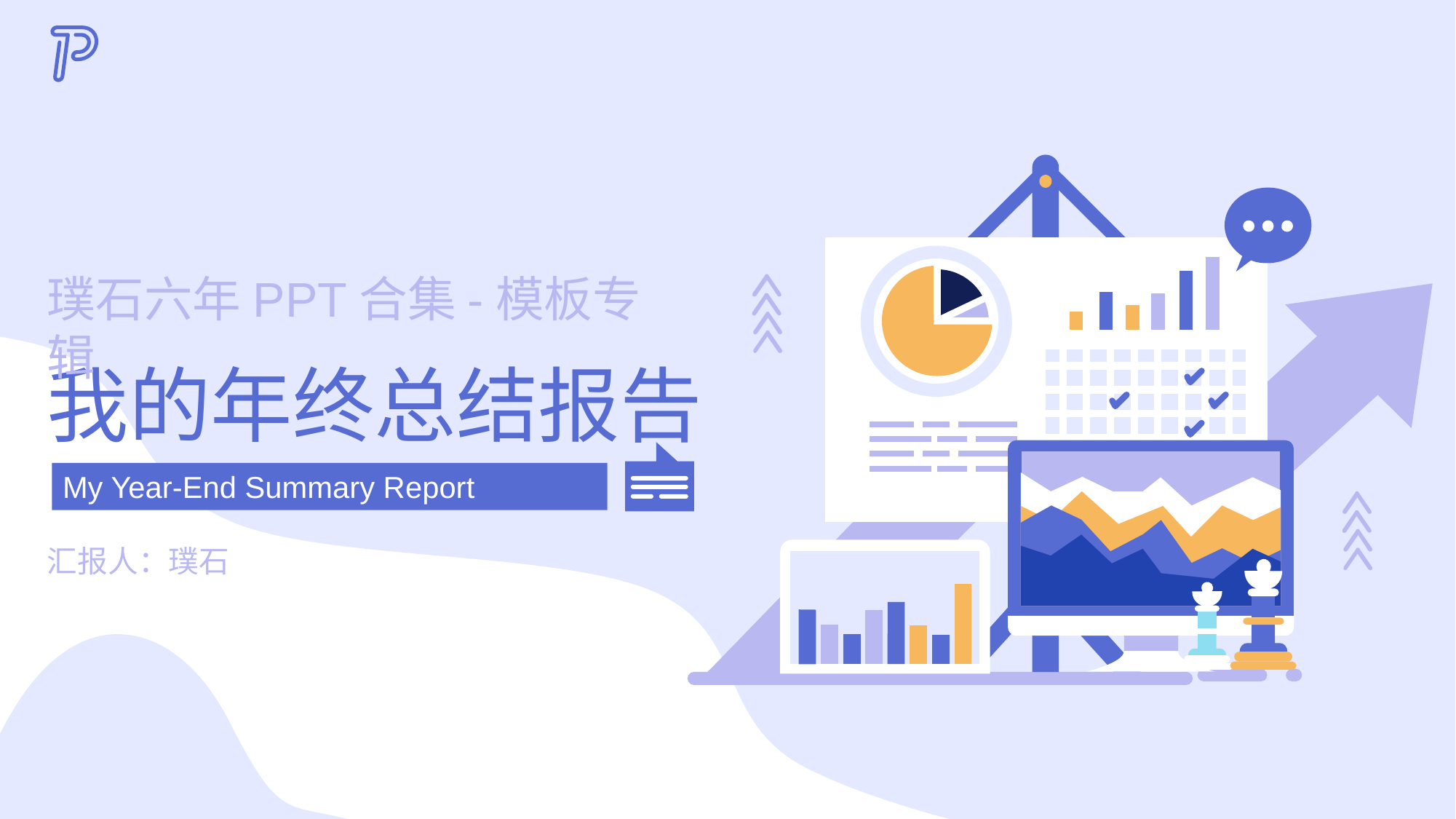

璞石六年PPT合集-模板专辑
我的年终总结报告

My Year-End Summary Report
汇报人：璞石